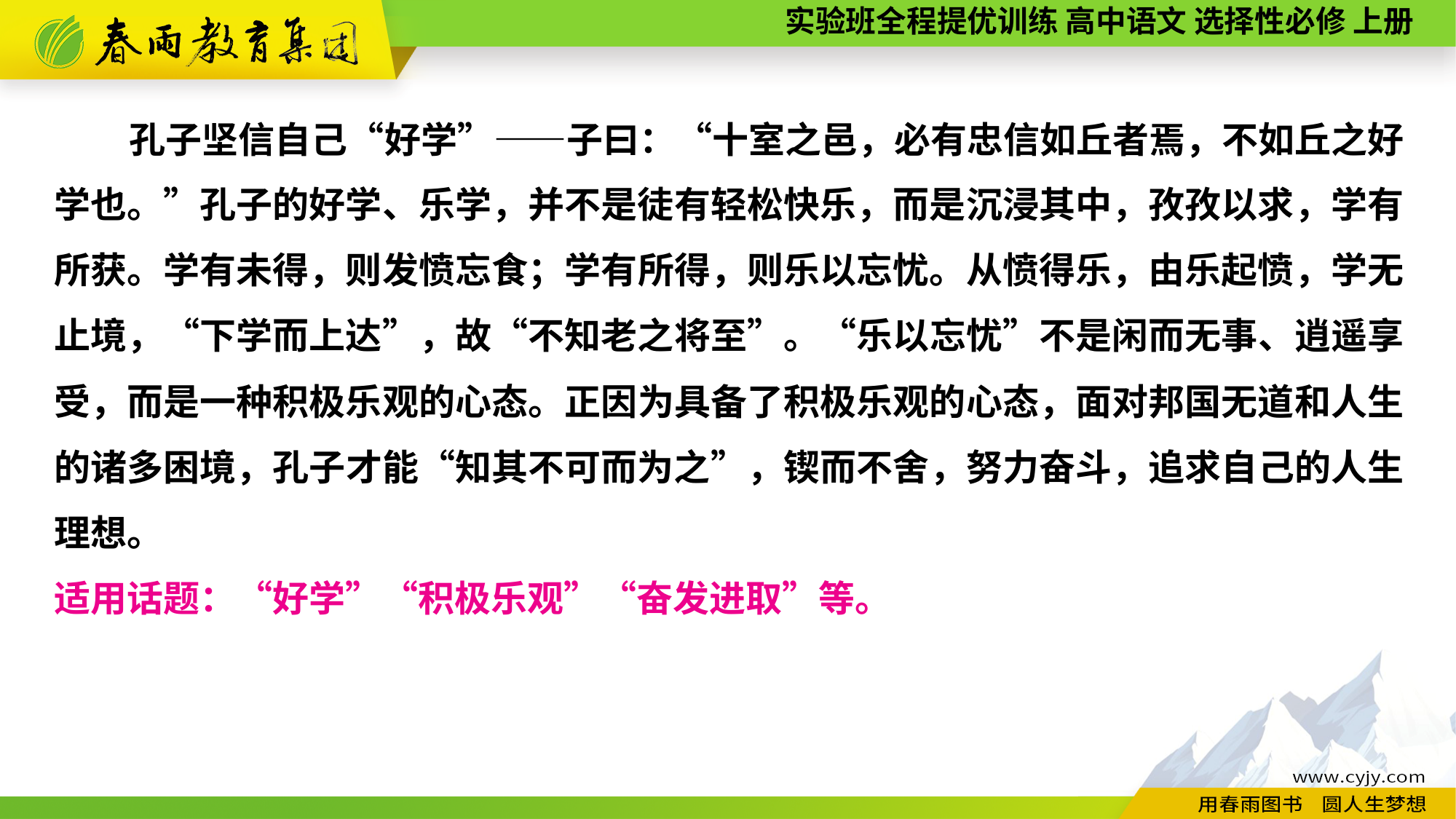

孔子坚信自己“好学”——子曰：“十室之邑，必有忠信如丘者焉，不如丘之好学也。”孔子的好学、乐学，并不是徒有轻松快乐，而是沉浸其中，孜孜以求，学有所获。学有未得，则发愤忘食；学有所得，则乐以忘忧。从愤得乐，由乐起愤，学无止境，“下学而上达”，故“不知老之将至”。“乐以忘忧”不是闲而无事、逍遥享受，而是一种积极乐观的心态。正因为具备了积极乐观的心态，面对邦国无道和人生的诸多困境，孔子才能“知其不可而为之”，锲而不舍，努力奋斗，追求自己的人生理想。
适用话题：“好学”“积极乐观”“奋发进取”等。